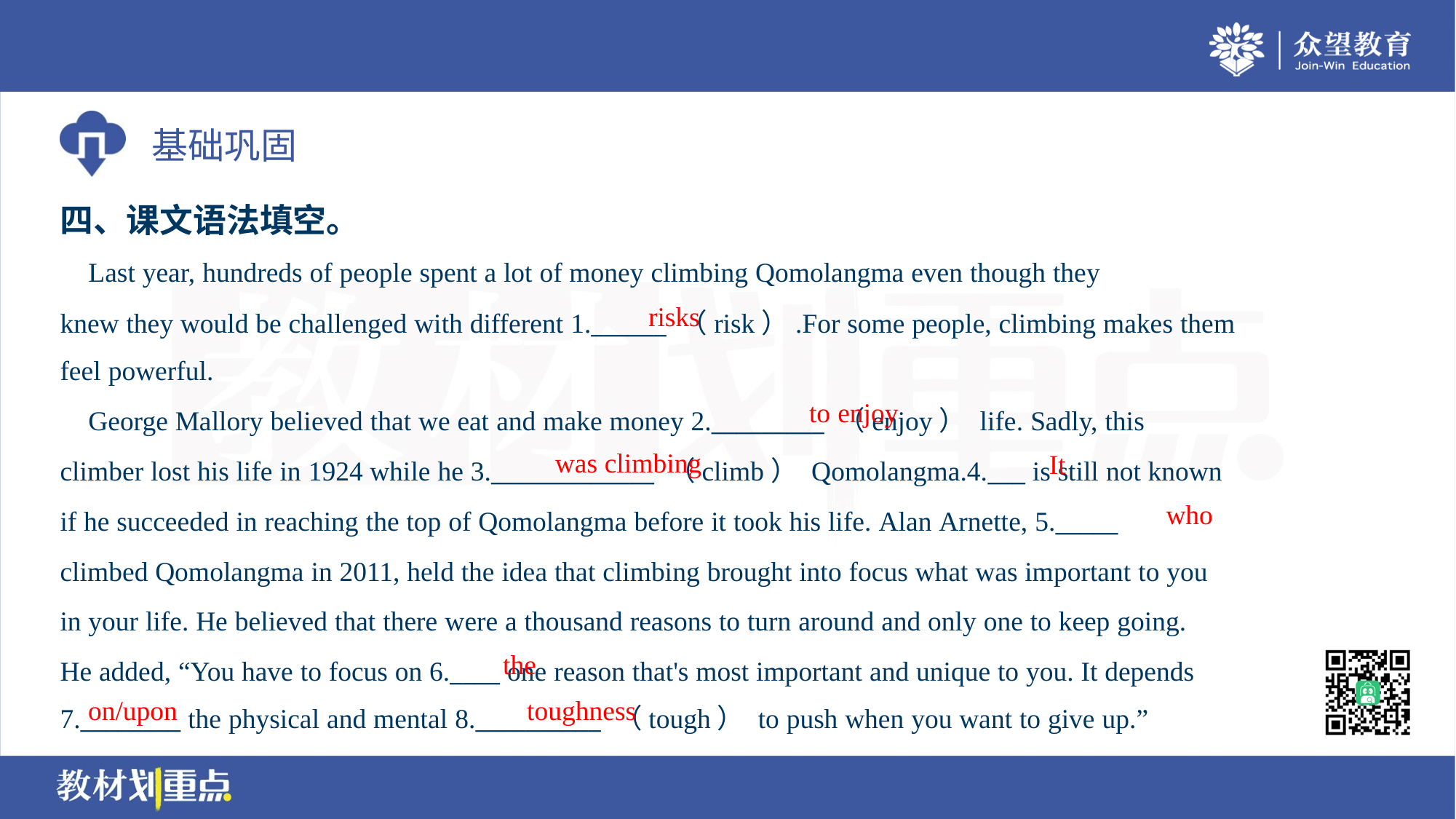

四、课文语法填空。
    Last year, hundreds of people spent a lot of money climbing Qomolangma even though they
risks
knew they would be challenged with different 1.______ （risk）.For some people, climbing makes them
feel powerful.
to enjoy
    George Mallory believed that we eat and make money 2._________ （enjoy） life. Sadly, this
climber lost his life in 1924 while he 3._____________ （climb） Qomolangma.4.___ is still not known
if he succeeded in reaching the top of Qomolangma before it took his life. Alan Arnette, 5._____
climbed Qomolangma in 2011, held the idea that climbing brought into focus what was important to you
in your life. He believed that there were a thousand reasons to turn around and only one to keep going.
He added, “You have to focus on 6.____ one reason that's most important and unique to you. It depends
7.________ the physical and mental 8.__________ （tough） to push when you want to give up.”
was climbing
It
who
the
on/upon
toughness